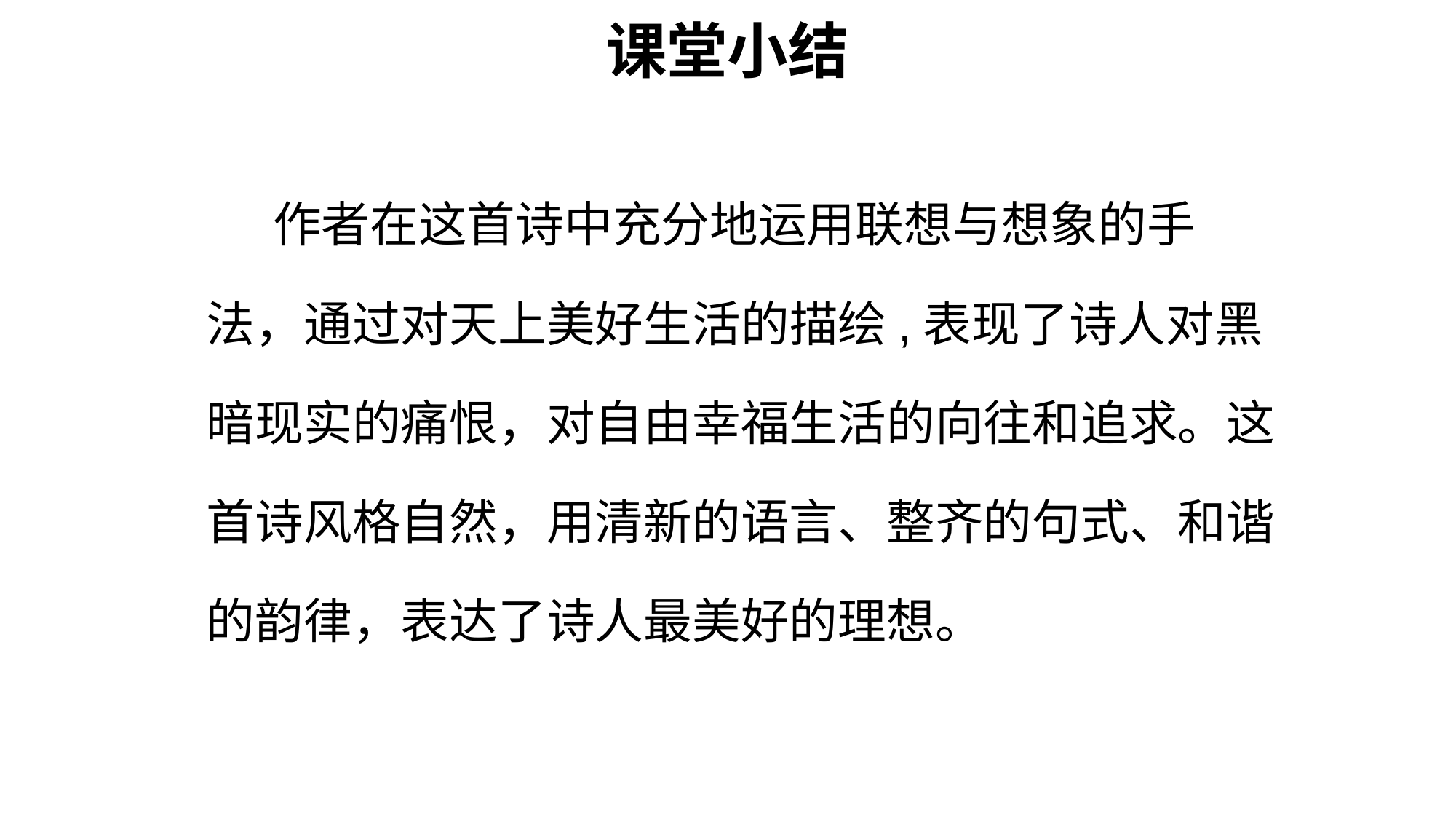

课堂小结
     作者在这首诗中充分地运用联想与想象的手法，通过对天上美好生活的描绘,表现了诗人对黑暗现实的痛恨，对自由幸福生活的向往和追求。这首诗风格自然，用清新的语言、整齐的句式、和谐的韵律，表达了诗人最美好的理想。